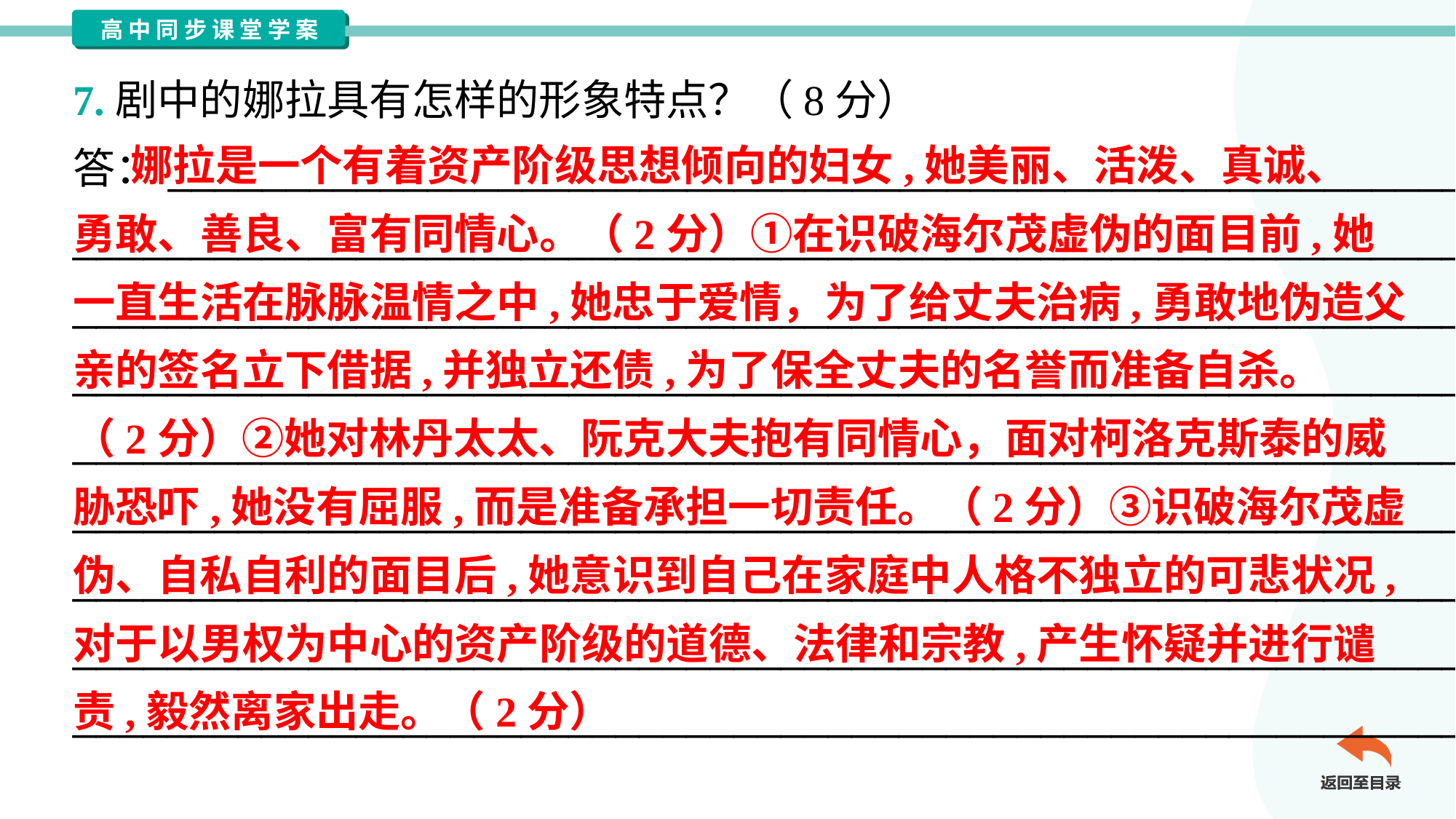

7.剧中的娜拉具有怎样的形象特点？（8分）
答：_________________________________________________________
_____________________________________________________________
_____________________________________________________________
_____________________________________________________________
_____________________________________________________________
_____________________________________________________________
_____________________________________________________________
_____________________________________________________________
_____________________________________________________________
     娜拉是一个有着资产阶级思想倾向的妇女,她美丽、活泼、真诚、
勇敢、善良、富有同情心。（2分）①在识破海尔茂虚伪的面目前,她
一直生活在脉脉温情之中,她忠于爱情，为了给丈夫治病,勇敢地伪造父
亲的签名立下借据,并独立还债,为了保全丈夫的名誉而准备自杀。
（2分）②她对林丹太太、阮克大夫抱有同情心，面对柯洛克斯泰的威
胁恐吓,她没有屈服,而是准备承担一切责任。（2分）③识破海尔茂虚
伪、自私自利的面目后,她意识到自己在家庭中人格不独立的可悲状况,
对于以男权为中心的资产阶级的道德、法律和宗教,产生怀疑并进行谴
责,毅然离家出走。（2分）